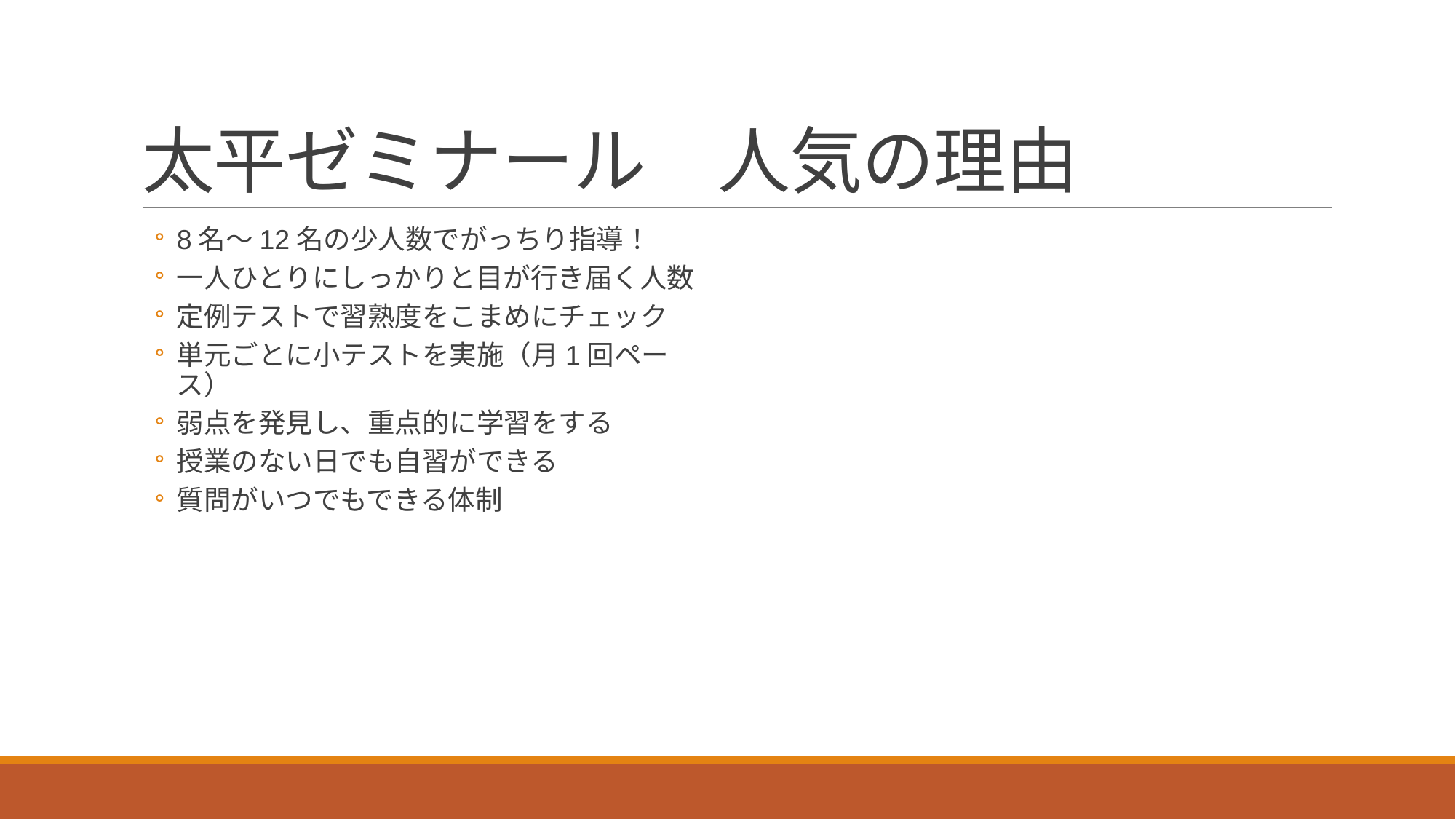

# 太平ゼミナール　人気の理由
8名～12名の少人数でがっちり指導！
一人ひとりにしっかりと目が行き届く人数
定例テストで習熟度をこまめにチェック
単元ごとに小テストを実施（月1回ペース）
弱点を発見し、重点的に学習をする
授業のない日でも自習ができる
質問がいつでもできる体制